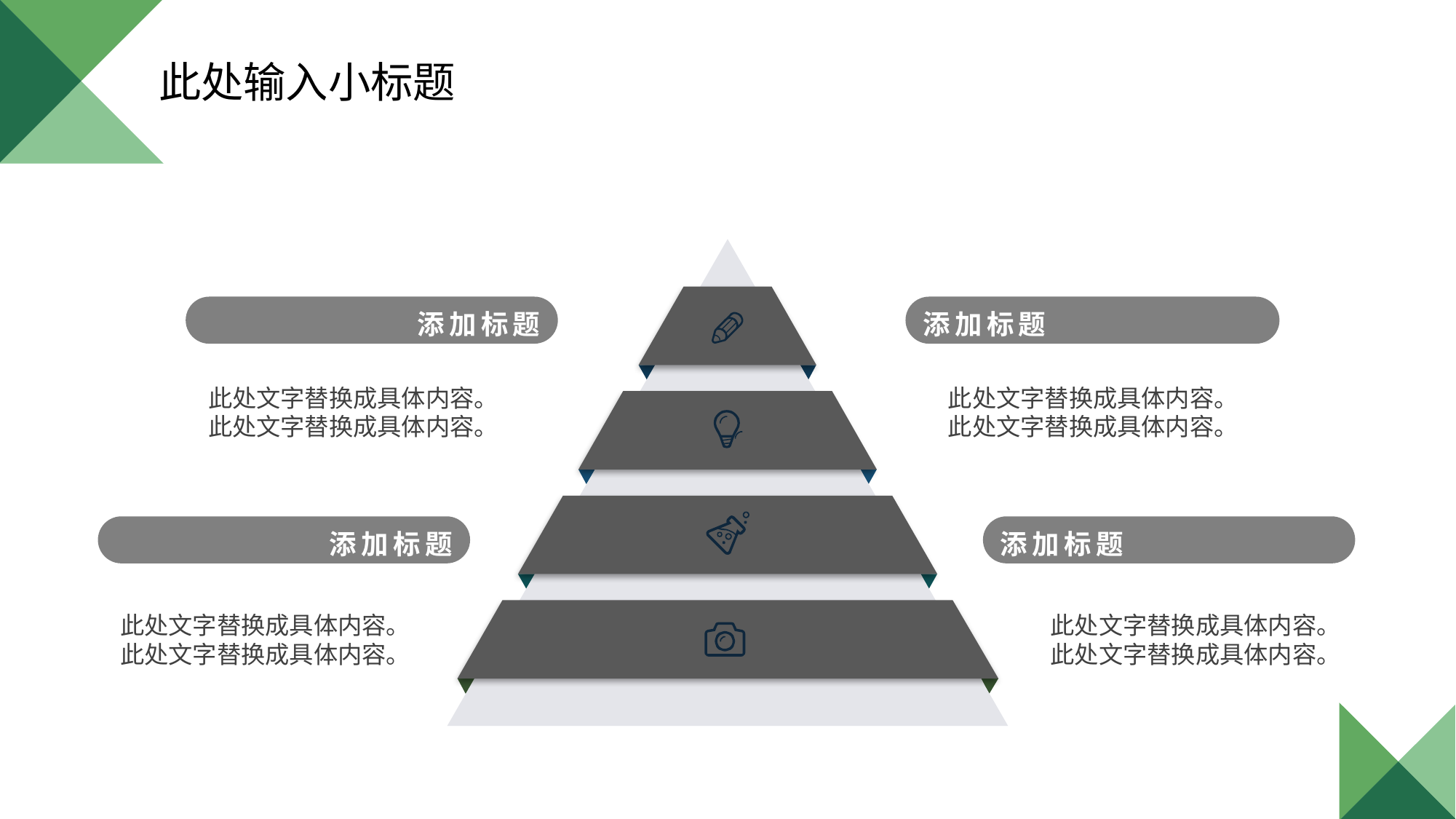

此处输入小标题

添加标题
添加标题

此处文字替换成具体内容。
此处文字替换成具体内容。
此处文字替换成具体内容。
此处文字替换成具体内容。

添加标题
添加标题

此处文字替换成具体内容。
此处文字替换成具体内容。
此处文字替换成具体内容。
此处文字替换成具体内容。